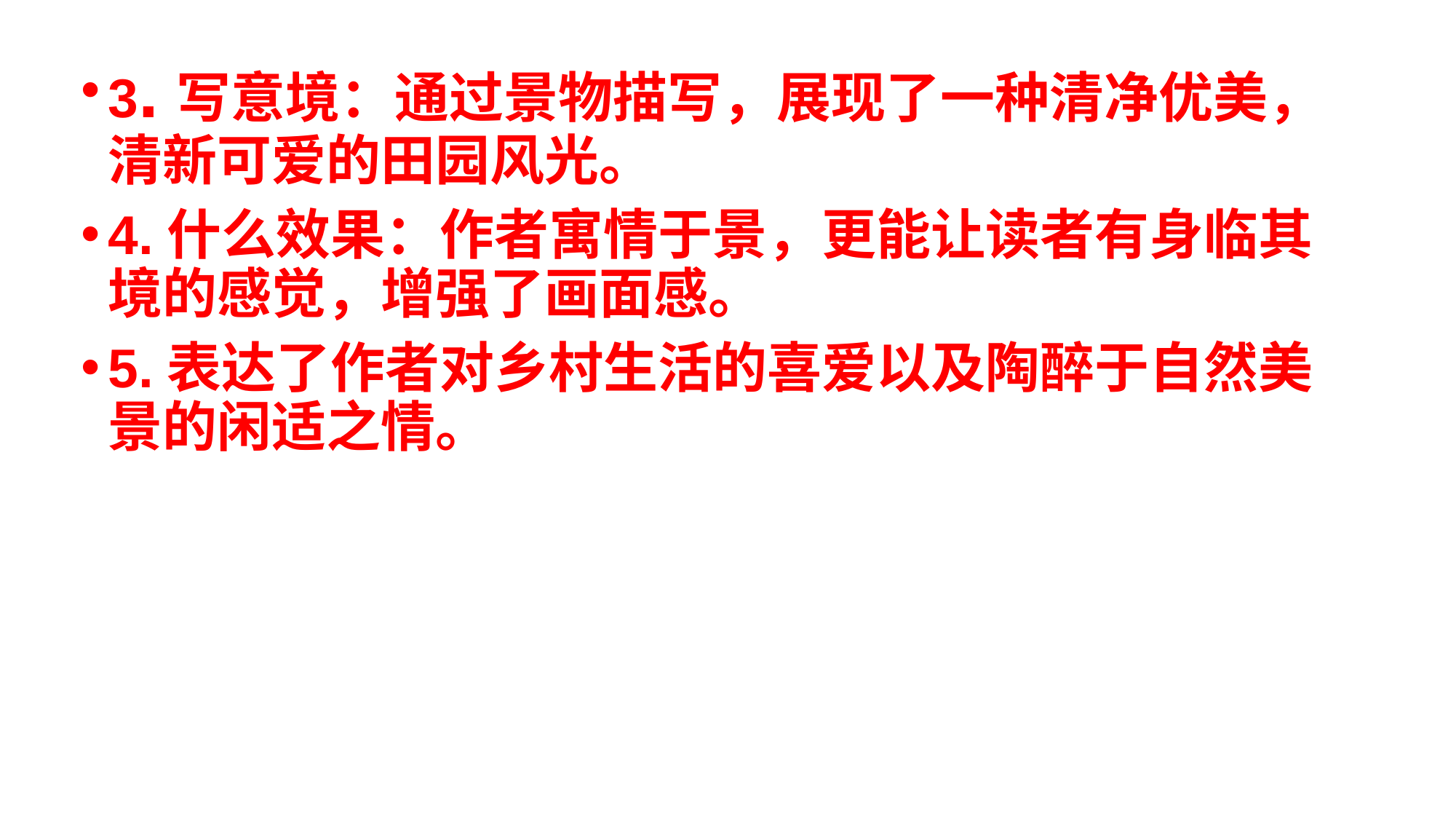

3.写意境：通过景物描写，展现了一种清净优美，清新可爱的田园风光。
4.什么效果：作者寓情于景，更能让读者有身临其境的感觉，增强了画面感。
5.表达了作者对乡村生活的喜爱以及陶醉于自然美景的闲适之情。